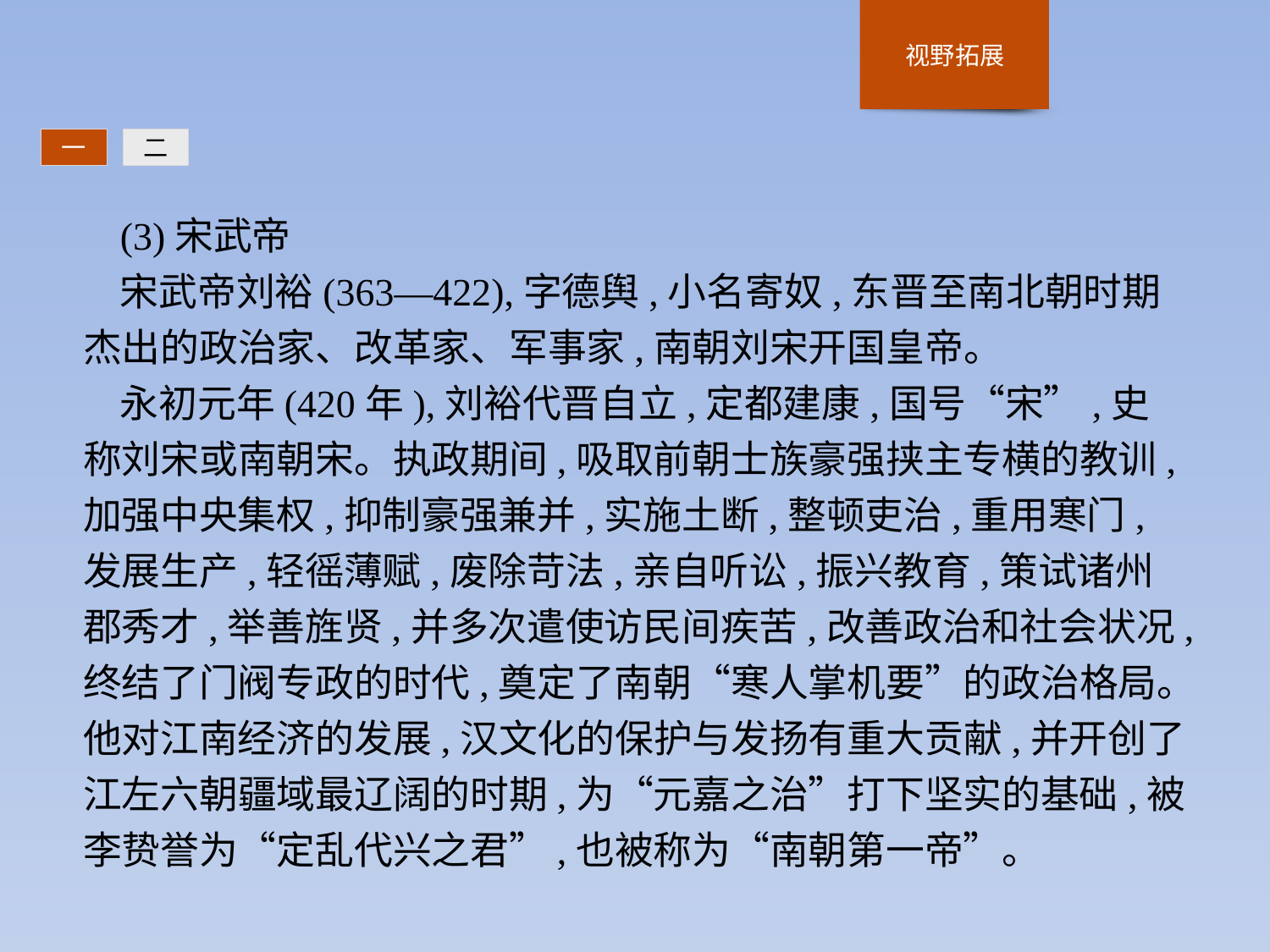

一
二
(3)宋武帝
宋武帝刘裕(363—422),字德舆,小名寄奴,东晋至南北朝时期杰出的政治家、改革家、军事家,南朝刘宋开国皇帝。
永初元年(420年),刘裕代晋自立,定都建康,国号“宋”,史称刘宋或南朝宋。执政期间,吸取前朝士族豪强挟主专横的教训,加强中央集权,抑制豪强兼并,实施土断,整顿吏治,重用寒门,发展生产,轻徭薄赋,废除苛法,亲自听讼,振兴教育,策试诸州郡秀才,举善旌贤,并多次遣使访民间疾苦,改善政治和社会状况,终结了门阀专政的时代,奠定了南朝“寒人掌机要”的政治格局。他对江南经济的发展,汉文化的保护与发扬有重大贡献,并开创了江左六朝疆域最辽阔的时期,为“元嘉之治”打下坚实的基础,被李贽誉为“定乱代兴之君”,也被称为“南朝第一帝”。